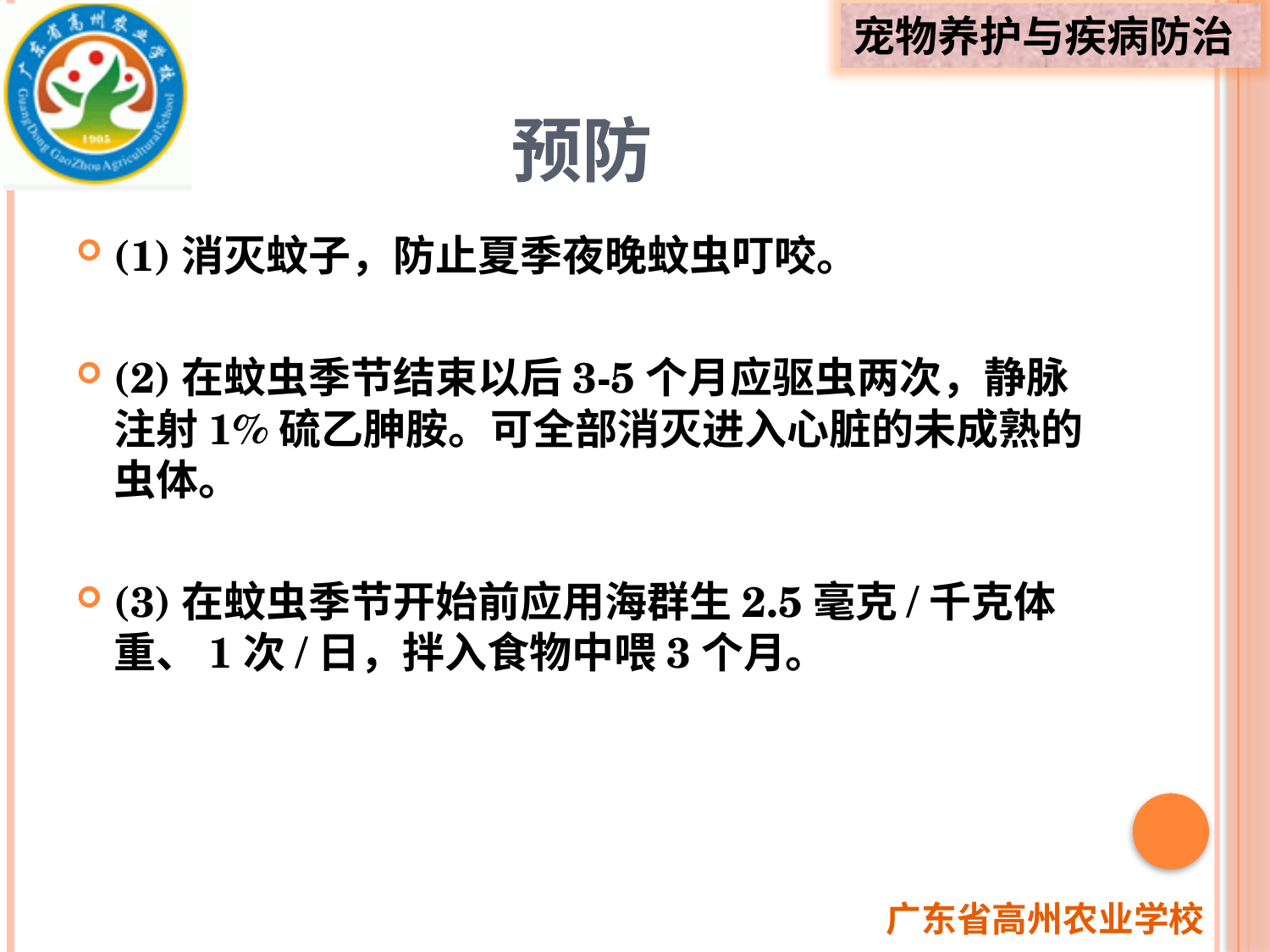

# 预防
(1)消灭蚊子，防止夏季夜晚蚊虫叮咬。

(2)在蚊虫季节结束以后3-5个月应驱虫两次，静脉注射1%硫乙胂胺。可全部消灭进入心脏的未成熟的虫体。

(3)在蚊虫季节开始前应用海群生2.5毫克/千克体重、1次/日，拌入食物中喂3个月。